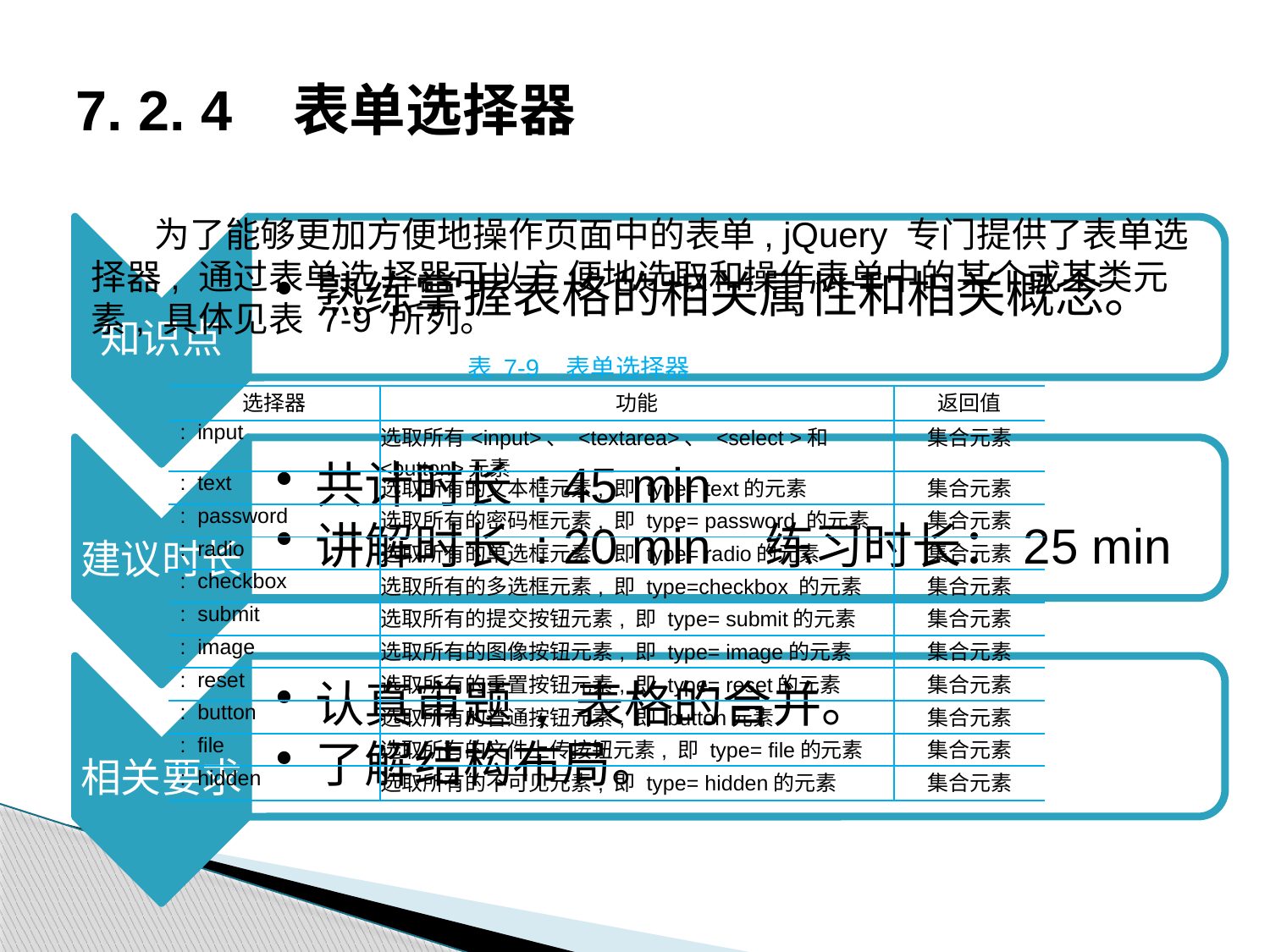

# 7. 2. 4   表单选择器
为了能够更加方便地操作页面中的表单, jQuery 专门提供了表单选择器, 通过表单选 择器可以方 便地选取和操作表单中的某个或某类元素, 具体见表 7-9 所列。
知识点
熟练掌握表格的相关属性和相关概念。
建议时长
共计时长 : 45 min
讲解时长 : 20 min   练习时长：25 min
相关要求
认真审题 , 表格的合并。
了解结构布局。
表 7-9   表单选择器
| 选择器 |  | 功能 | 返回值 |
| --- | --- | --- | --- |
| : | input | 选取所有<input>、 <textarea>、 <select >和<button>元素 | 集合元素 |
| : | text | 选取所有的文本框元素, 即 type= text的元素 | 集合元素 |
| : | password | 选取所有的密码框元素, 即 type= password 的元素 | 集合元素 |
| : | radio | 选取所有的单选框元素, 即 type= radio的元素 | 集合元素 |
| : | checkbox | 选取所有的多选框元素, 即 type=checkbox 的元素 | 集合元素 |
| : | submit | 选取所有的提交按钮元素, 即 type= submit的元素 | 集合元素 |
| : | image | 选取所有的图像按钮元素, 即 type= image的元素 | 集合元素 |
| : | reset | 选取所有的重置按钮元素, 即 type= reset的元素 | 集合元素 |
| : | button | 选取所有的普通按钮元素, 即 button元素 | 集合元素 |
| : | file | 选取所有的文件上传按钮元素, 即 type= file的元素 | 集合元素 |
| : | hidden | 选取所有的不可见元素, 即 type= hidden的元素 | 集合元素 |